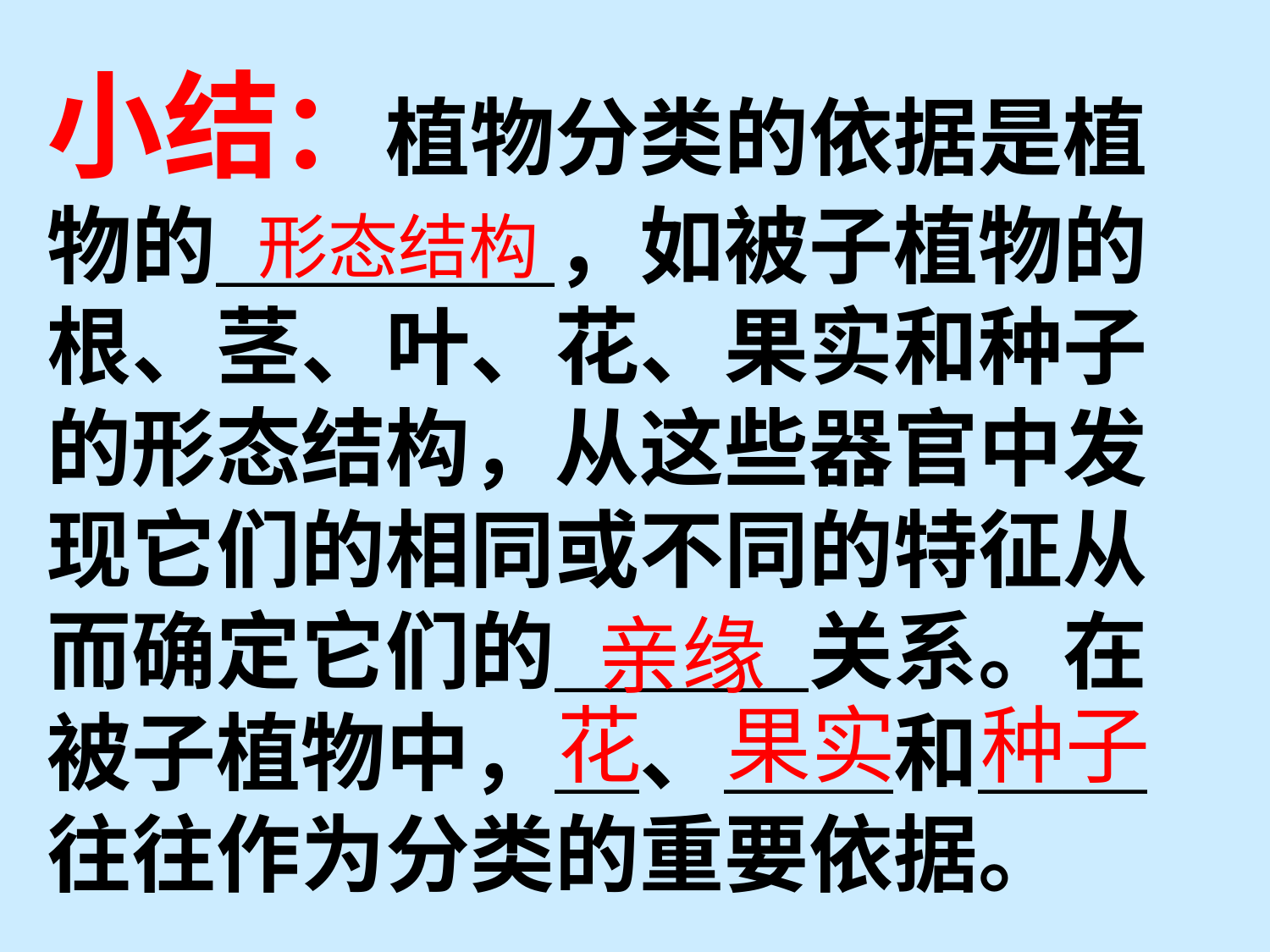

小结：植物分类的依据是植物的＿＿＿＿，如被子植物的根、茎、叶、花、果实和种子的形态结构，从这些器官中发现它们的相同或不同的特征从而确定它们的＿＿＿关系。在被子植物中，＿、＿＿和＿＿往往作为分类的重要依据。
形态结构
亲缘
花　果实　种子